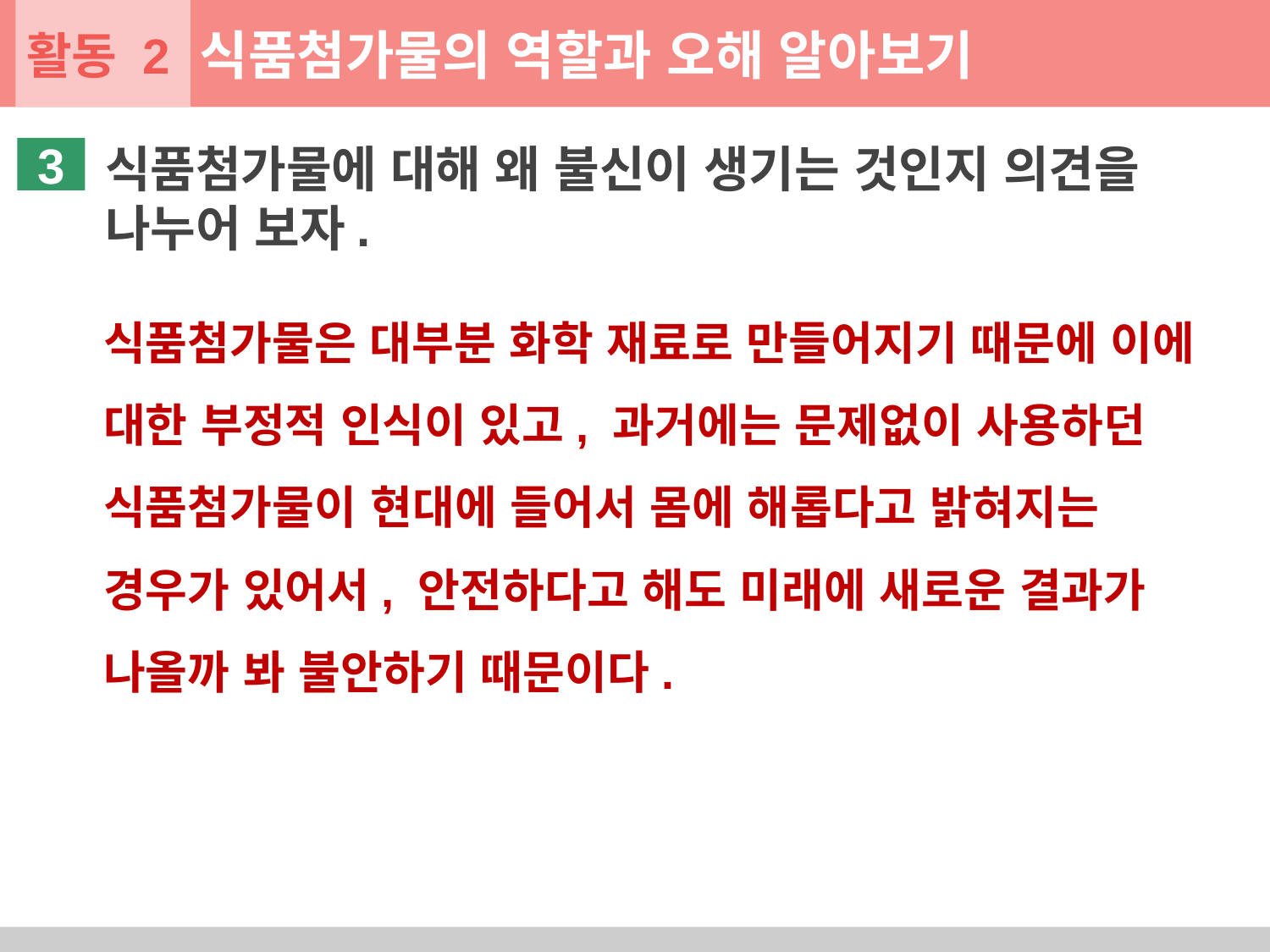

활동 2
식품첨가물의 역할과 오해 알아보기
식품첨가물에 대해 왜 불신이 생기는 것인지 의견을 나누어 보자.
3
식품첨가물은 대부분 화학 재료로 만들어지기 때문에 이에 대한 부정적 인식이 있고, 과거에는 문제없이 사용하던 식품첨가물이 현대에 들어서 몸에 해롭다고 밝혀지는 경우가 있어서, 안전하다고 해도 미래에 새로운 결과가 나올까 봐 불안하기 때문이다.